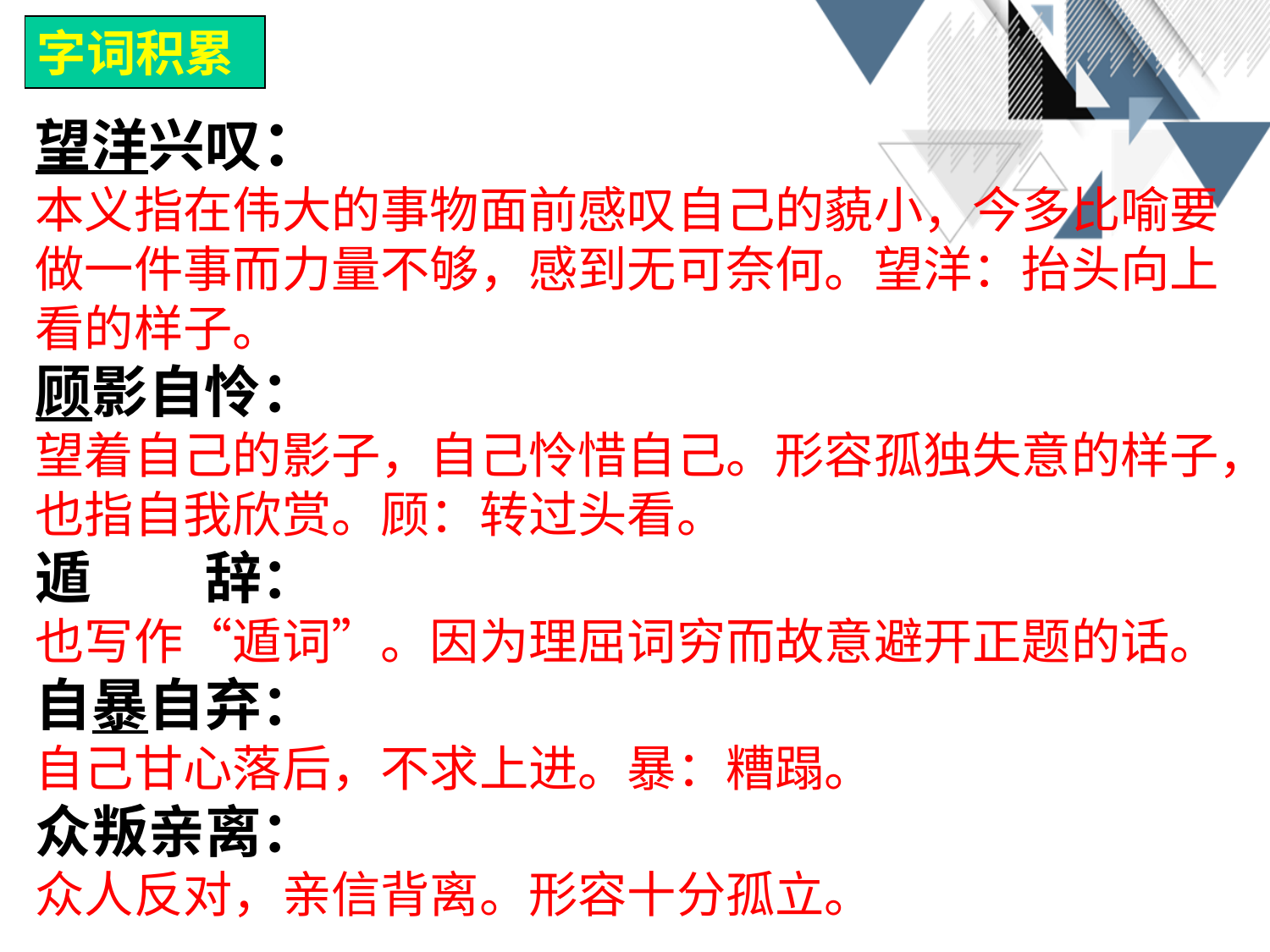

字词积累
望洋兴叹：
本义指在伟大的事物面前感叹自己的藐小，今多比喻要做一件事而力量不够，感到无可奈何。望洋：抬头向上看的样子。
顾影自怜：
望着自己的影子，自己怜惜自己。形容孤独失意的样子，也指自我欣赏。顾：转过头看。
遁　　辞：
也写作“遁词”。因为理屈词穷而故意避开正题的话。
自暴自弃：
自己甘心落后，不求上进。暴：糟蹋。
众叛亲离：
众人反对，亲信背离。形容十分孤立。